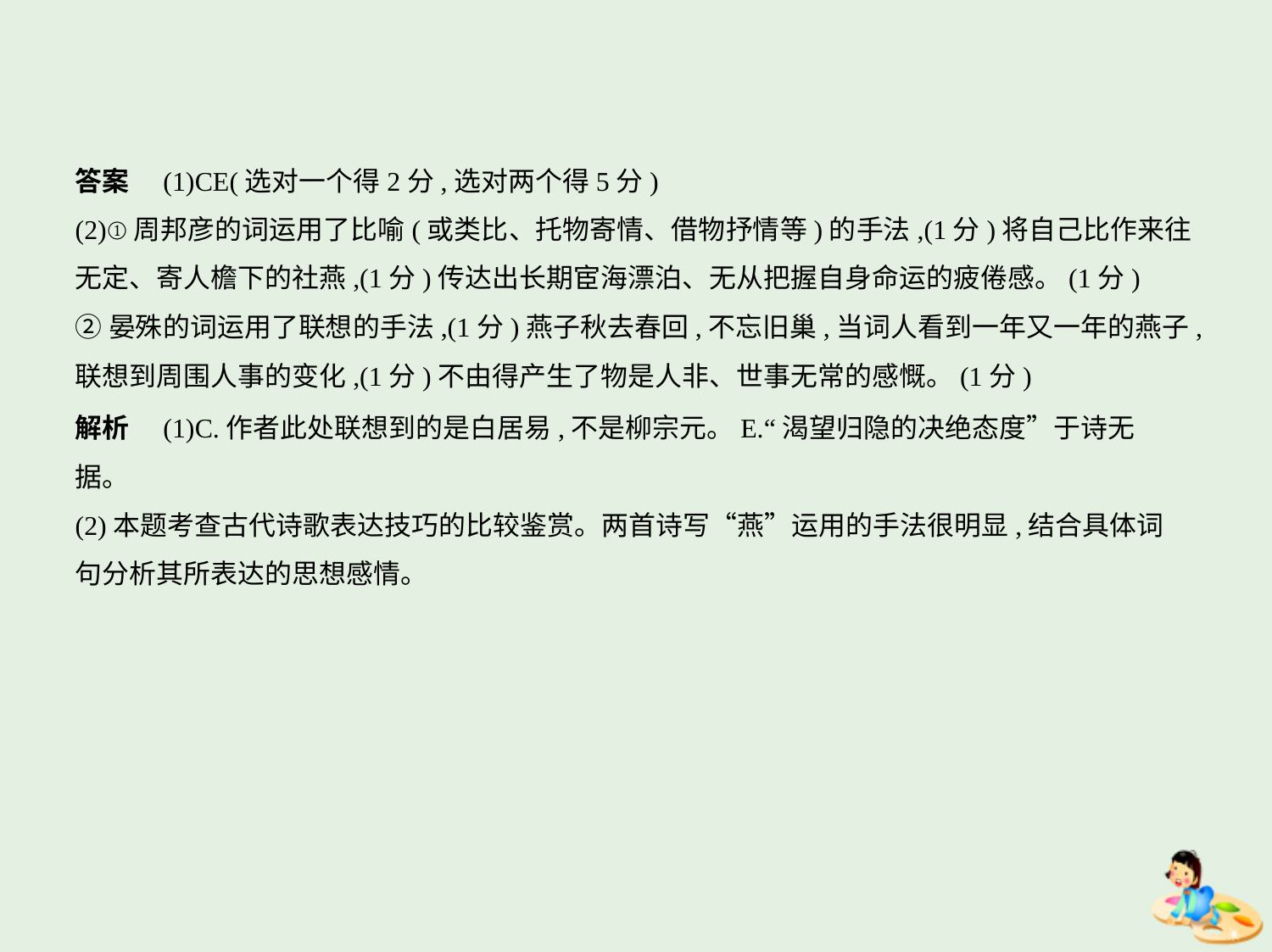

答案　(1)CE(选对一个得2分,选对两个得5分)
(2)①周邦彦的词运用了比喻(或类比、托物寄情、借物抒情等)的手法,(1分)将自己比作来往
无定、寄人檐下的社燕,(1分)传达出长期宦海漂泊、无从把握自身命运的疲倦感。(1分)
②晏殊的词运用了联想的手法,(1分)燕子秋去春回,不忘旧巢,当词人看到一年又一年的燕子,
联想到周围人事的变化,(1分)不由得产生了物是人非、世事无常的感慨。(1分)
解析　(1)C.作者此处联想到的是白居易,不是柳宗元。E.“渴望归隐的决绝态度”于诗无
据。
(2)本题考查古代诗歌表达技巧的比较鉴赏。两首诗写“燕”运用的手法很明显,结合具体词
句分析其所表达的思想感情。